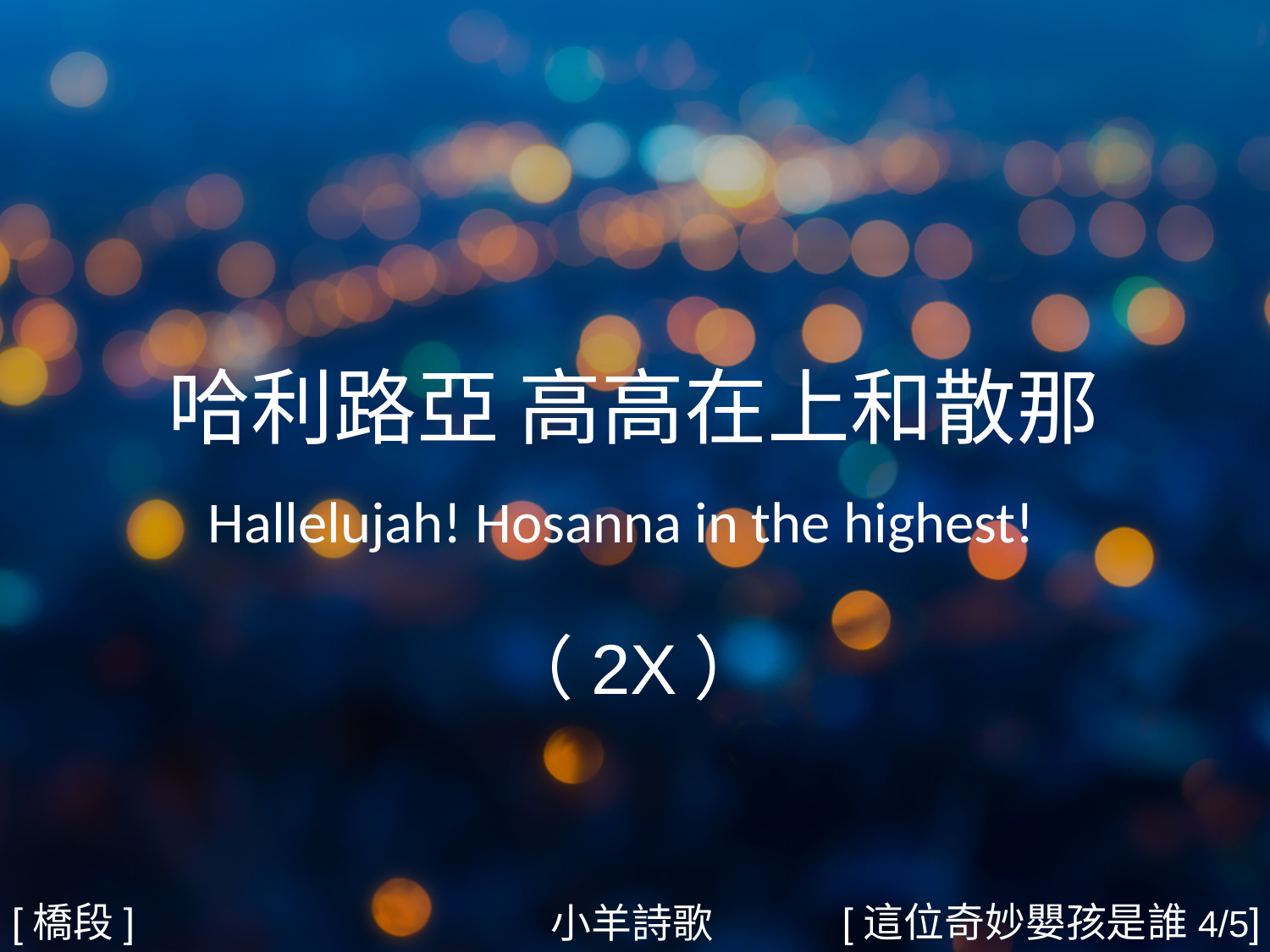

哈利路亞 高高在上和散那
Hallelujah! Hosanna in the highest!

（2X）
#

[橋段]
[這位奇妙嬰孩是誰4/5]
小羊詩歌